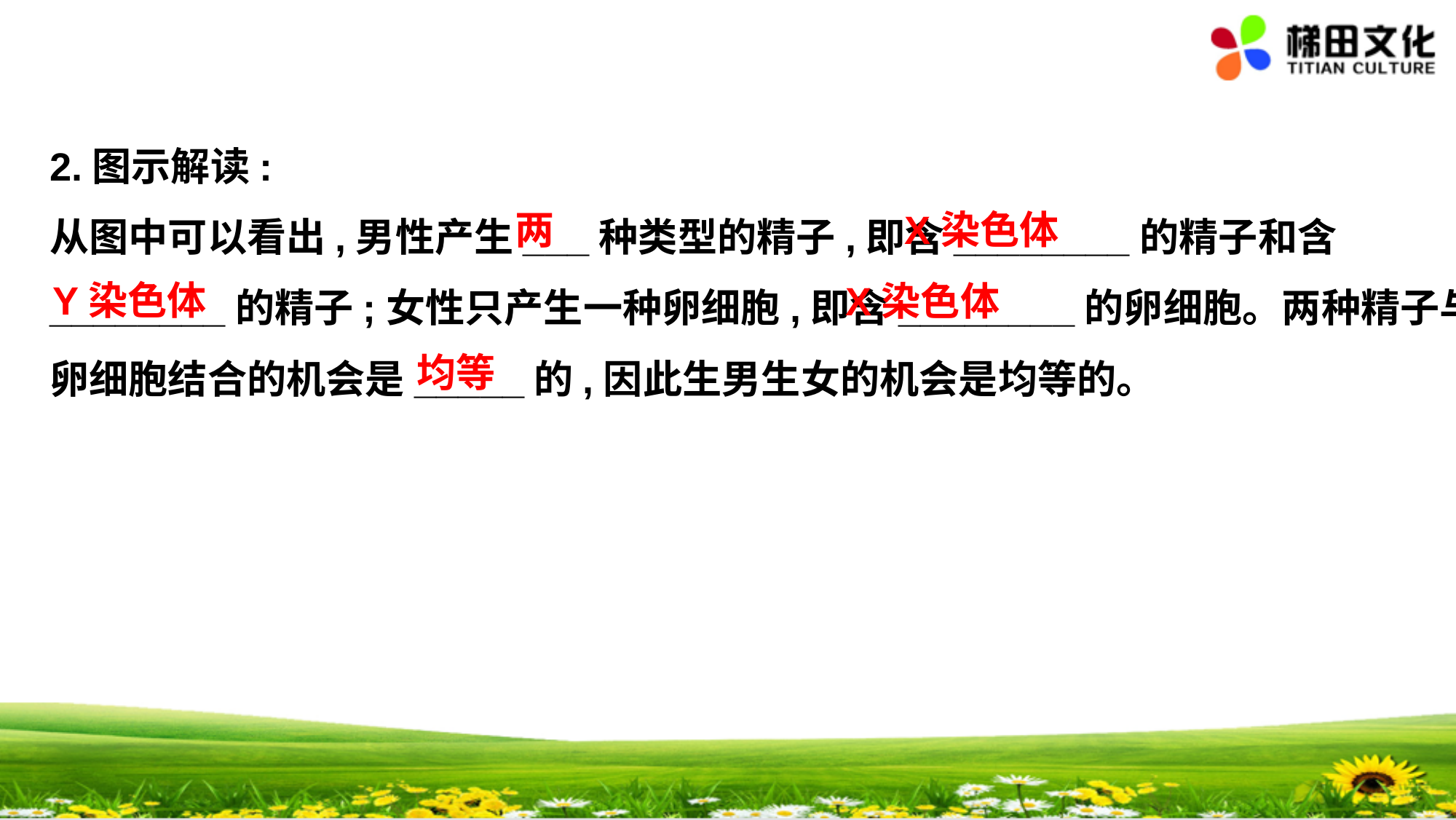

2.图示解读:
从图中可以看出,男性产生___种类型的精子,即含________的精子和含
________的精子;女性只产生一种卵细胞,即含________的卵细胞。两种精子与
卵细胞结合的机会是_____的,因此生男生女的机会是均等的。
两
X染色体
Y染色体
X染色体
均等